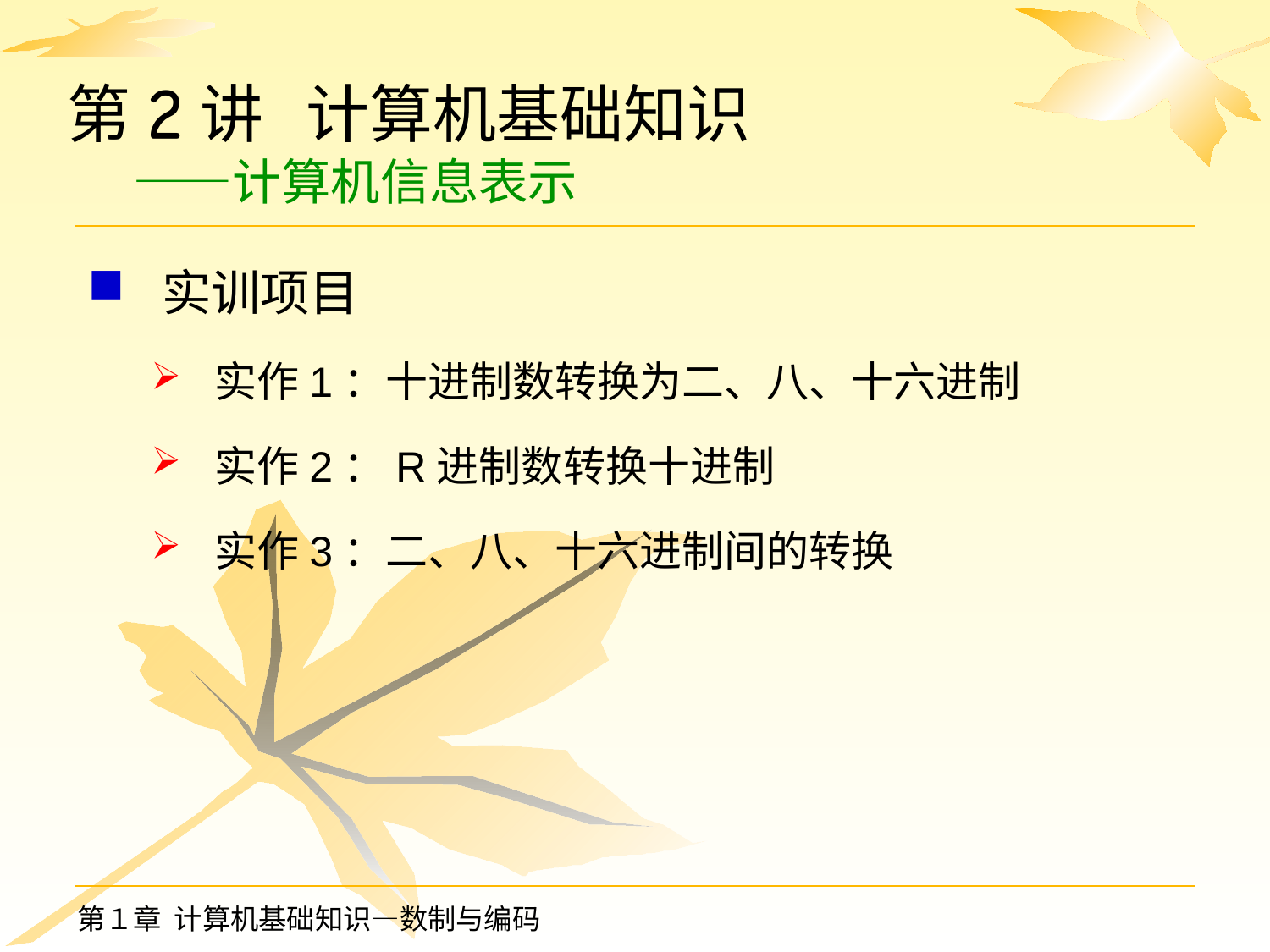

# 第2讲   计算机基础知识 ——计算机信息表示
实训项目
实作1：十进制数转换为二、八、十六进制
实作2：R进制数转换十进制
实作3：二、八、十六进制间的转换